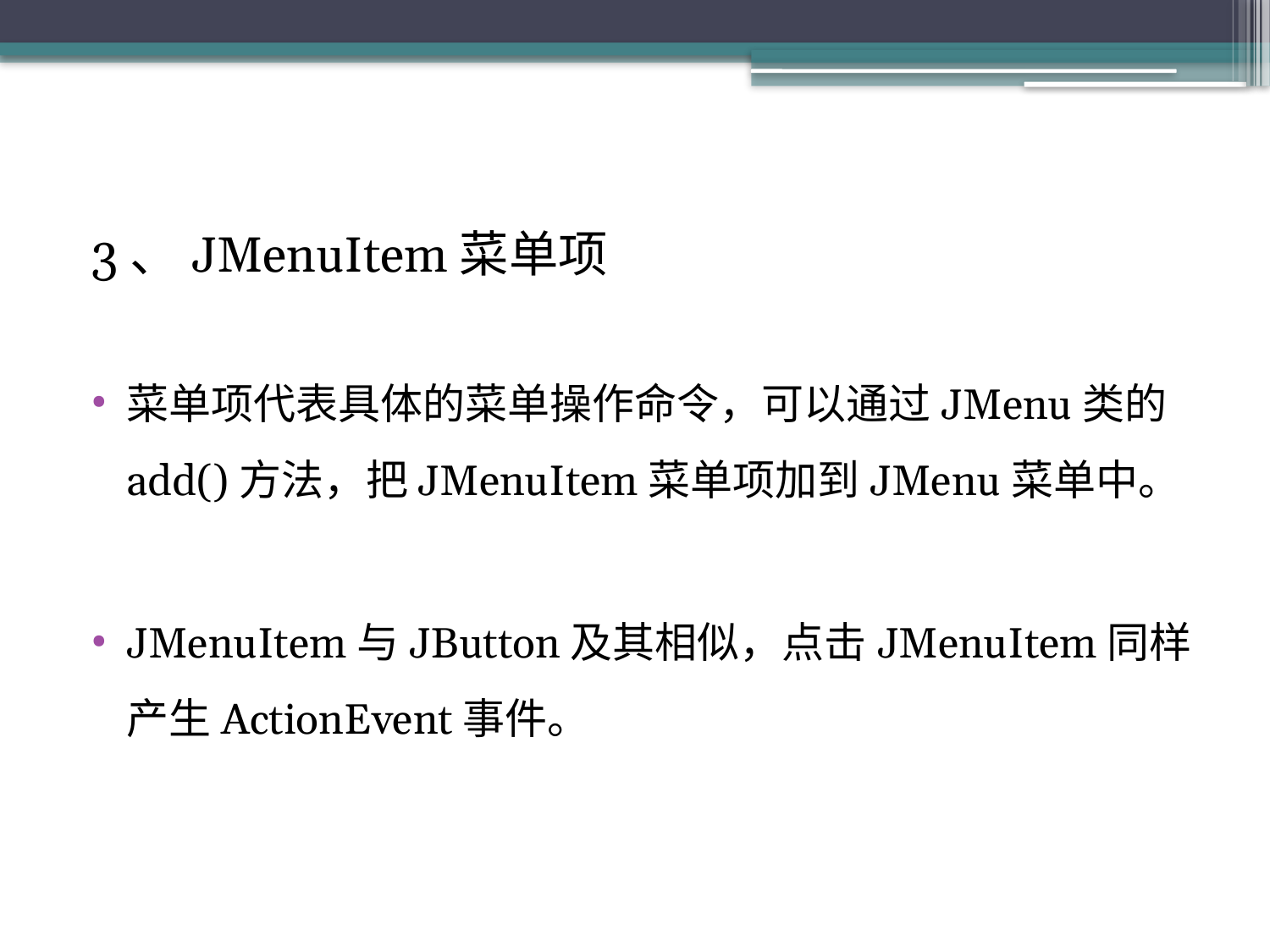

#
3、JMenuItem菜单项

菜单项代表具体的菜单操作命令，可以通过JMenu类的add()方法，把JMenuItem菜单项加到JMenu菜单中。

JMenuItem与JButton及其相似，点击JMenuItem同样产生ActionEvent事件。